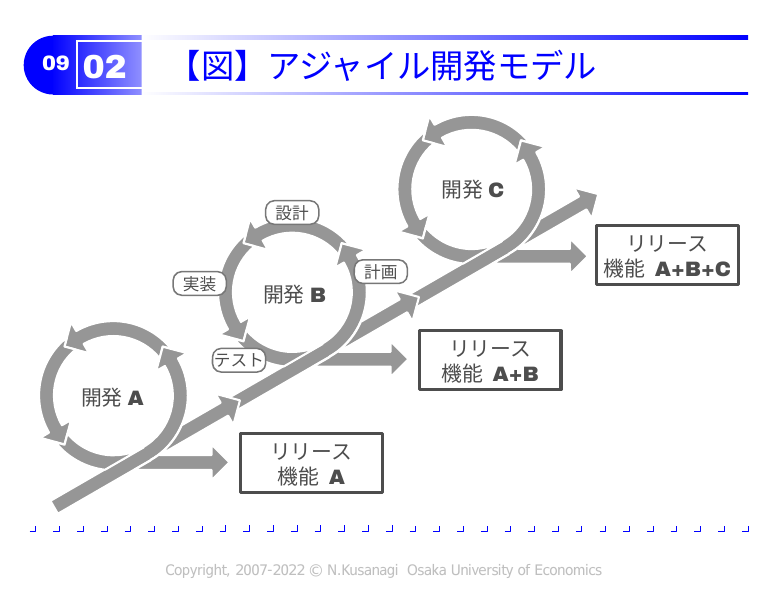

# 02   【図】アジャイル開発モデル
開発C
設計

リリース
機能 A+B+C
計画
実装
開発B
リリース
機能 A+B
テスト
開発A
リリース
機能 A